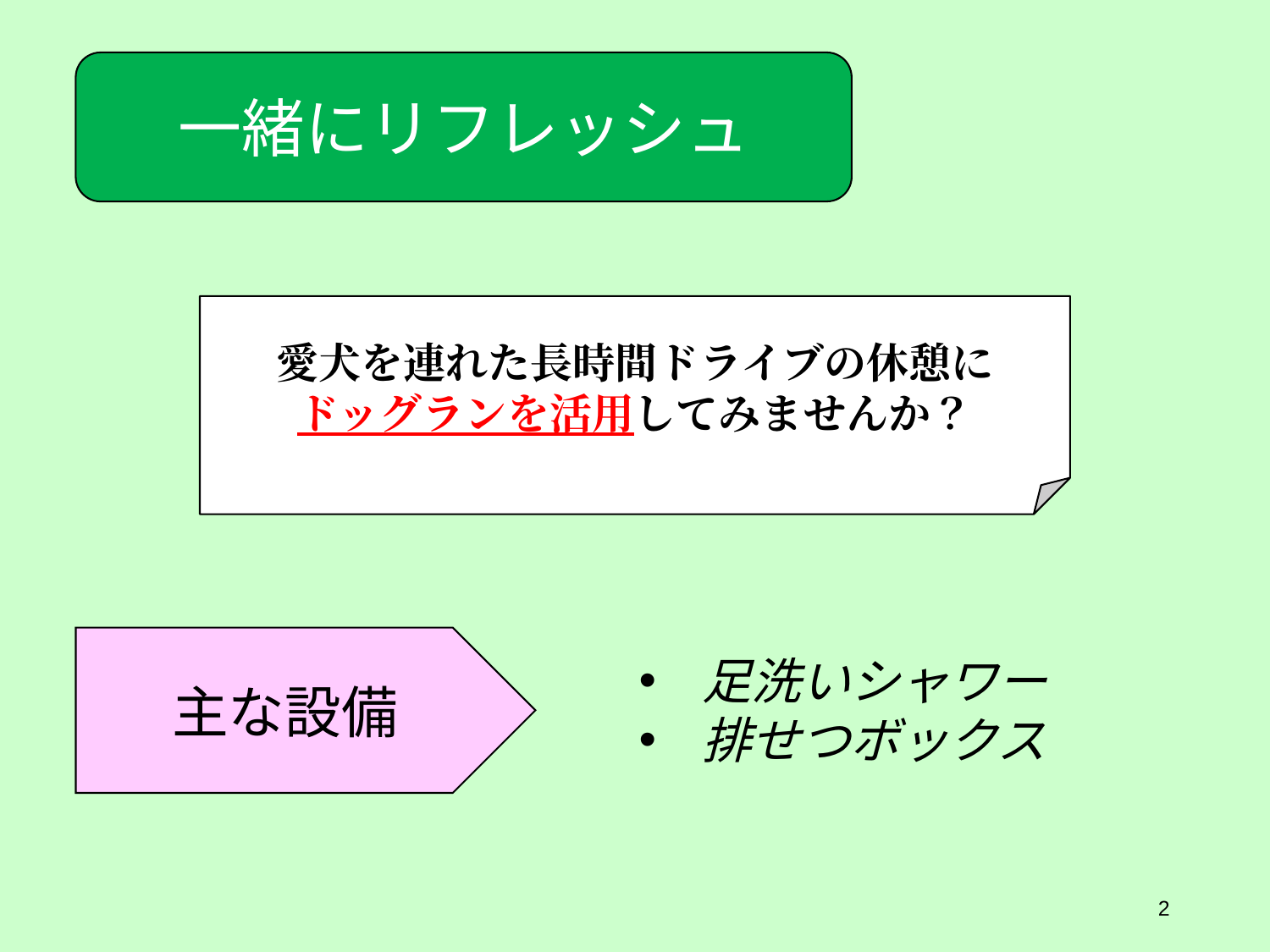

一緒にリフレッシュ
愛犬を連れた長時間ドライブの休憩に
ドッグランを活用してみませんか？
主な設備
足洗いシャワー
排せつボックス
2